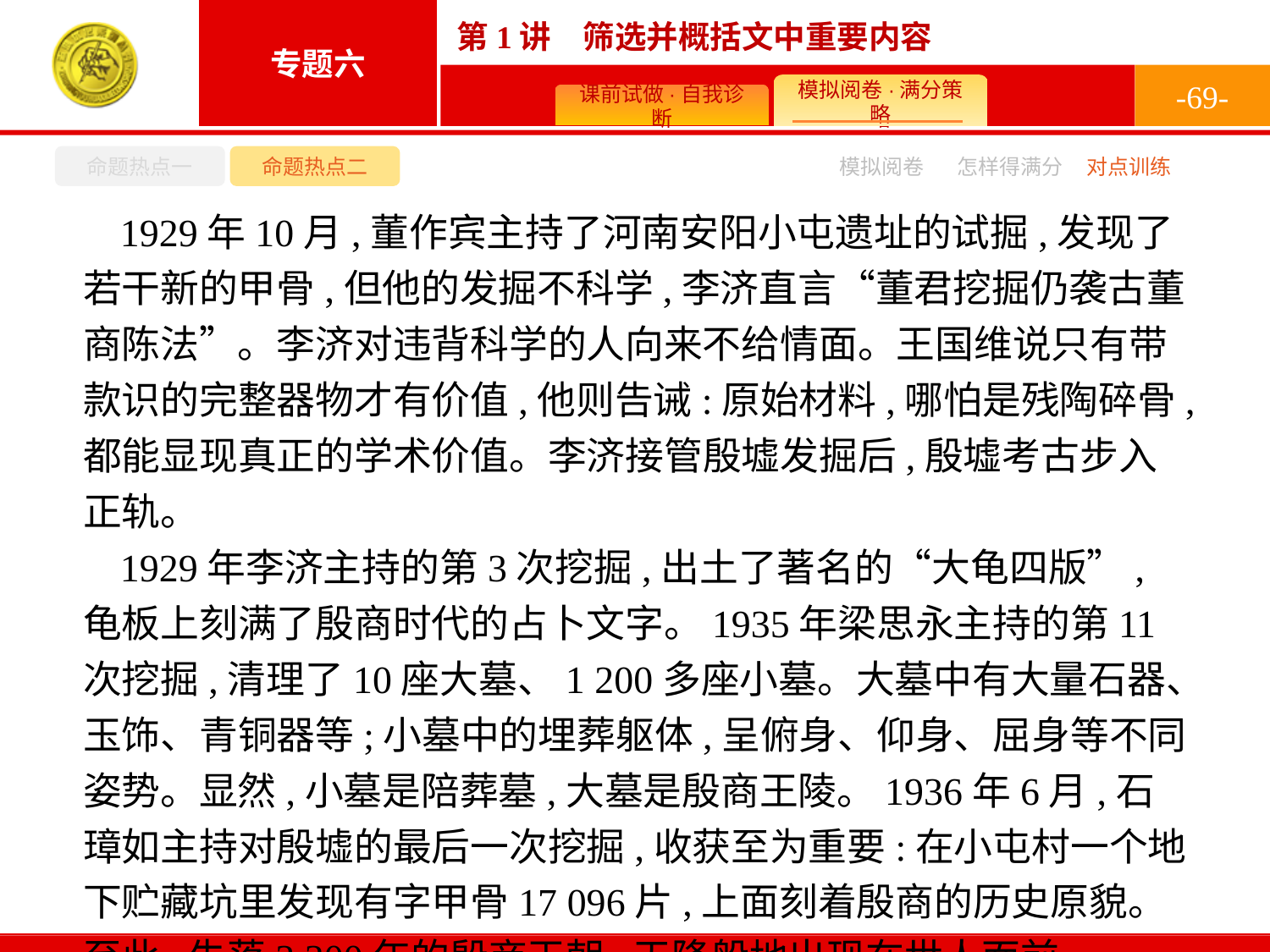

-69-
命题热点一
命题热点二
怎样得满分
模拟阅卷
对点训练
1929年10月,董作宾主持了河南安阳小屯遗址的试掘,发现了若干新的甲骨,但他的发掘不科学,李济直言“董君挖掘仍袭古董商陈法”。李济对违背科学的人向来不给情面。王国维说只有带款识的完整器物才有价值,他则告诫:原始材料,哪怕是残陶碎骨,都能显现真正的学术价值。李济接管殷墟发掘后,殷墟考古步入正轨。
1929年李济主持的第3次挖掘,出土了著名的“大龟四版”,龟板上刻满了殷商时代的占卜文字。1935年梁思永主持的第11次挖掘,清理了10座大墓、1 200多座小墓。大墓中有大量石器、玉饰、青铜器等;小墓中的埋葬躯体,呈俯身、仰身、屈身等不同姿势。显然,小墓是陪葬墓,大墓是殷商王陵。1936年6月,石璋如主持对殷墟的最后一次挖掘,收获至为重要:在小屯村一个地下贮藏坑里发现有字甲骨17 096片,上面刻着殷商的历史原貌。至此,失落3 300年的殷商王朝,天降般地出现在世人面前。